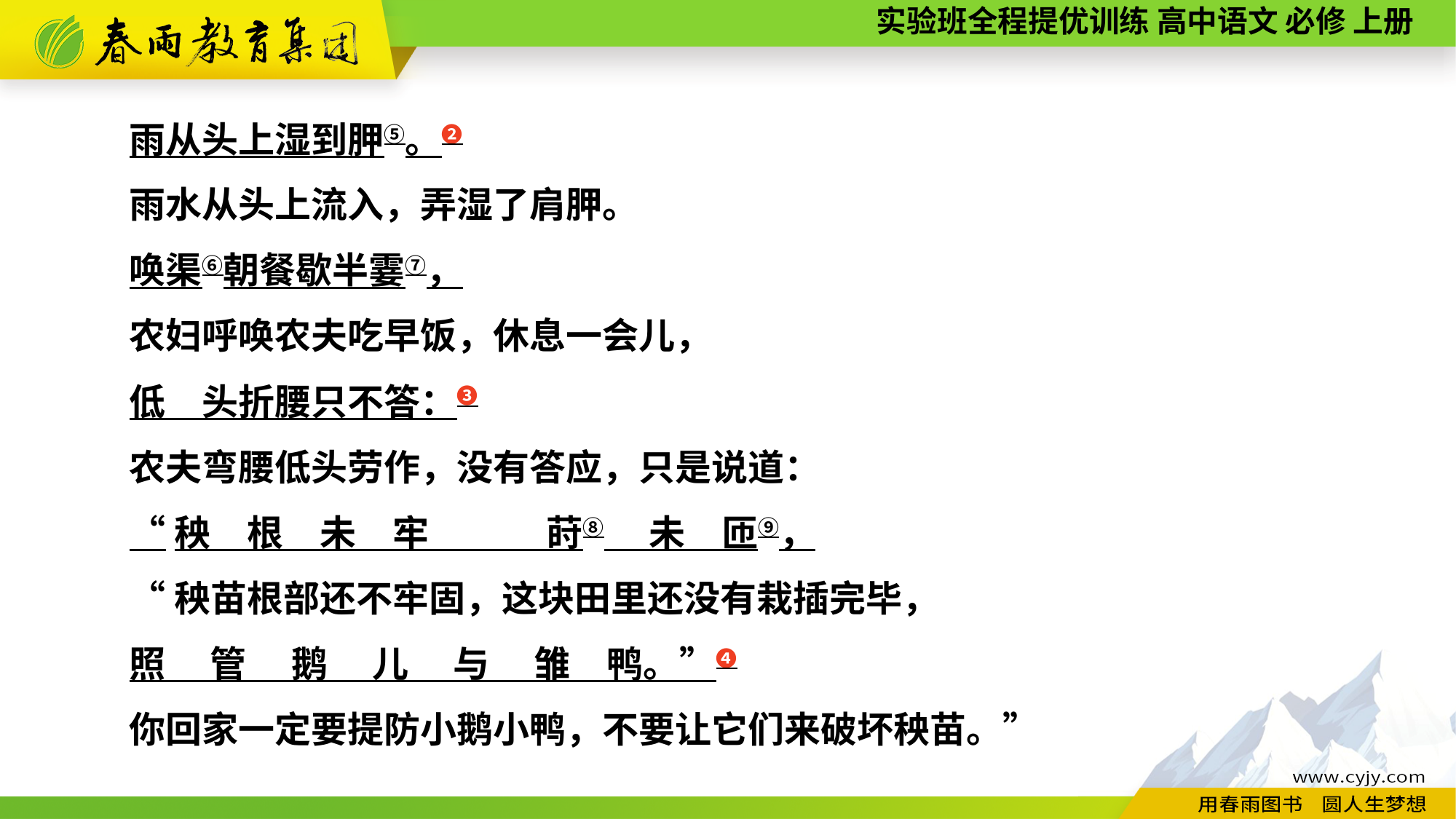

雨从头上湿到胛⑤。❷
雨水从头上流入，弄湿了肩胛。
唤渠⑥朝餐歇半霎⑦，
农妇呼唤农夫吃早饭，休息一会儿，
低　头折腰只不答：❸
农夫弯腰低头劳作，没有答应，只是说道：
“秧　根　未　牢　　　 莳⑧ 　未　匝⑨，
“秧苗根部还不牢固，这块田里还没有栽插完毕，
照 　管 　鹅 　儿 　与 　雏　鸭。”❹
你回家一定要提防小鹅小鸭，不要让它们来破坏秧苗。”